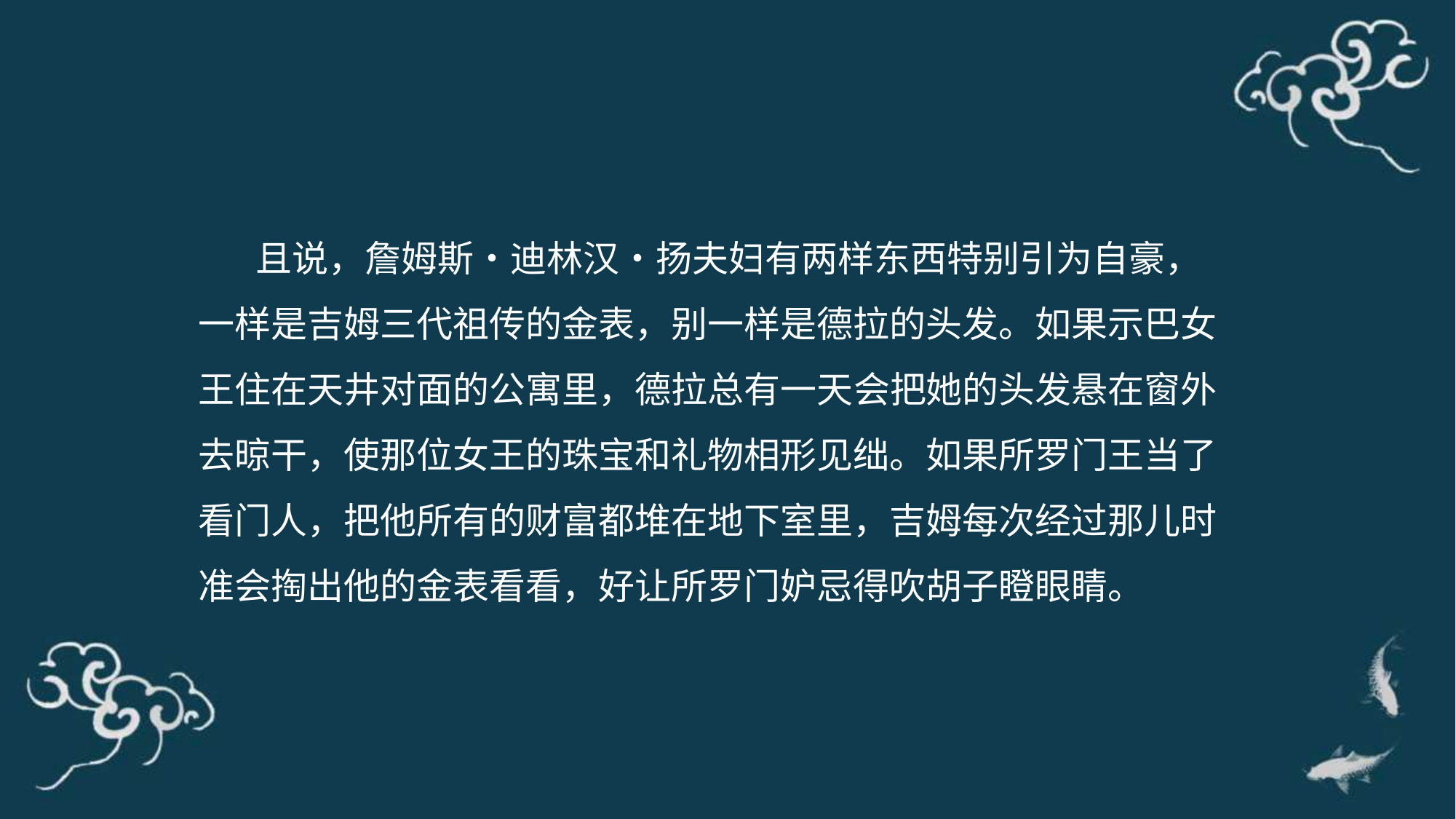

且说，詹姆斯•迪林汉•扬夫妇有两样东西特别引为自豪，一样是吉姆三代祖传的金表，别一样是德拉的头发。如果示巴女王住在天井对面的公寓里，德拉总有一天会把她的头发悬在窗外去晾干，使那位女王的珠宝和礼物相形见绌。如果所罗门王当了看门人，把他所有的财富都堆在地下室里，吉姆每次经过那儿时准会掏出他的金表看看，好让所罗门妒忌得吹胡子瞪眼睛。